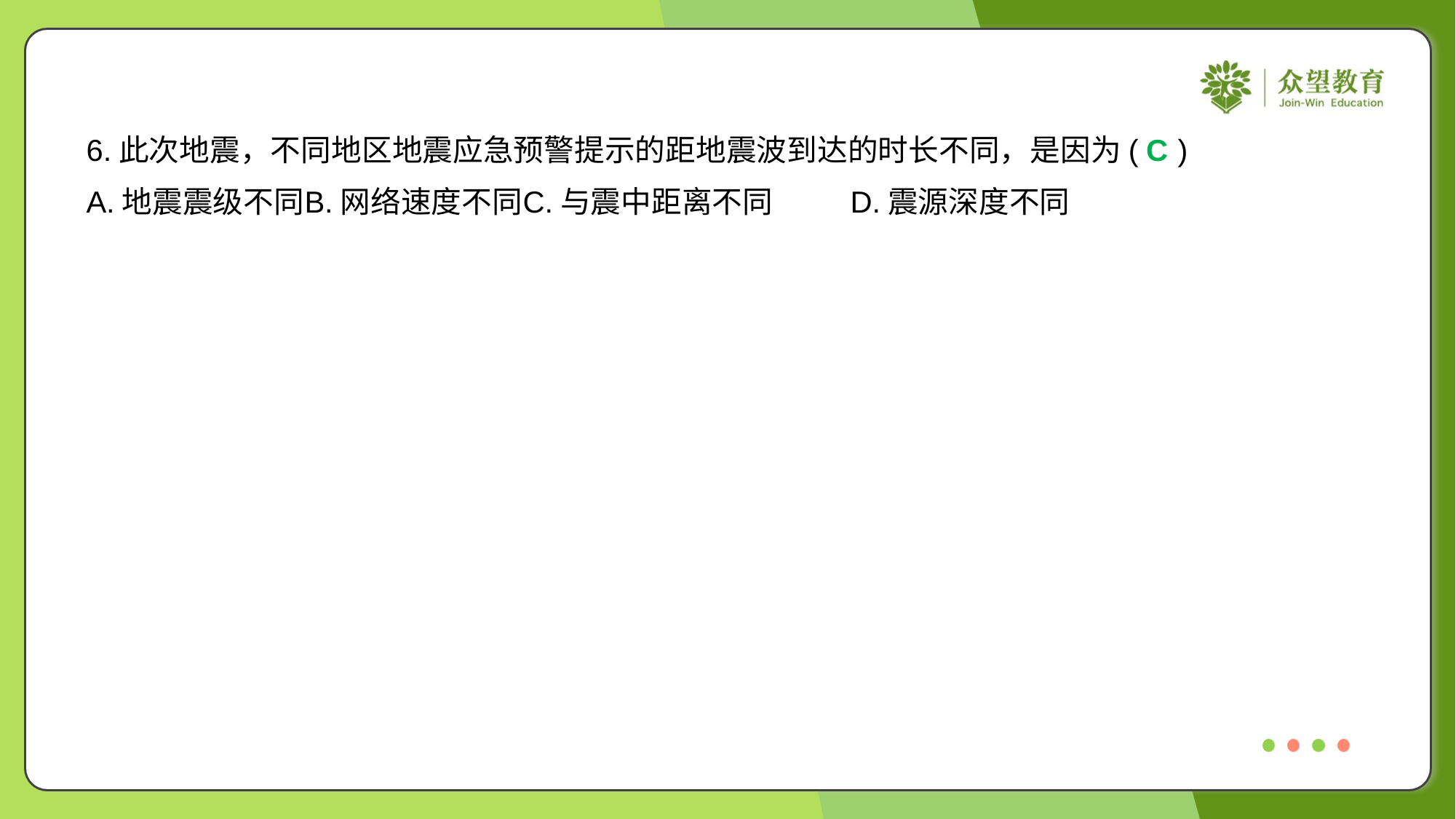

6.此次地震，不同地区地震应急预警提示的距地震波到达的时长不同，是因为(     )
C
A.地震震级不同	B.网络速度不同	C.与震中距离不同	D.震源深度不同